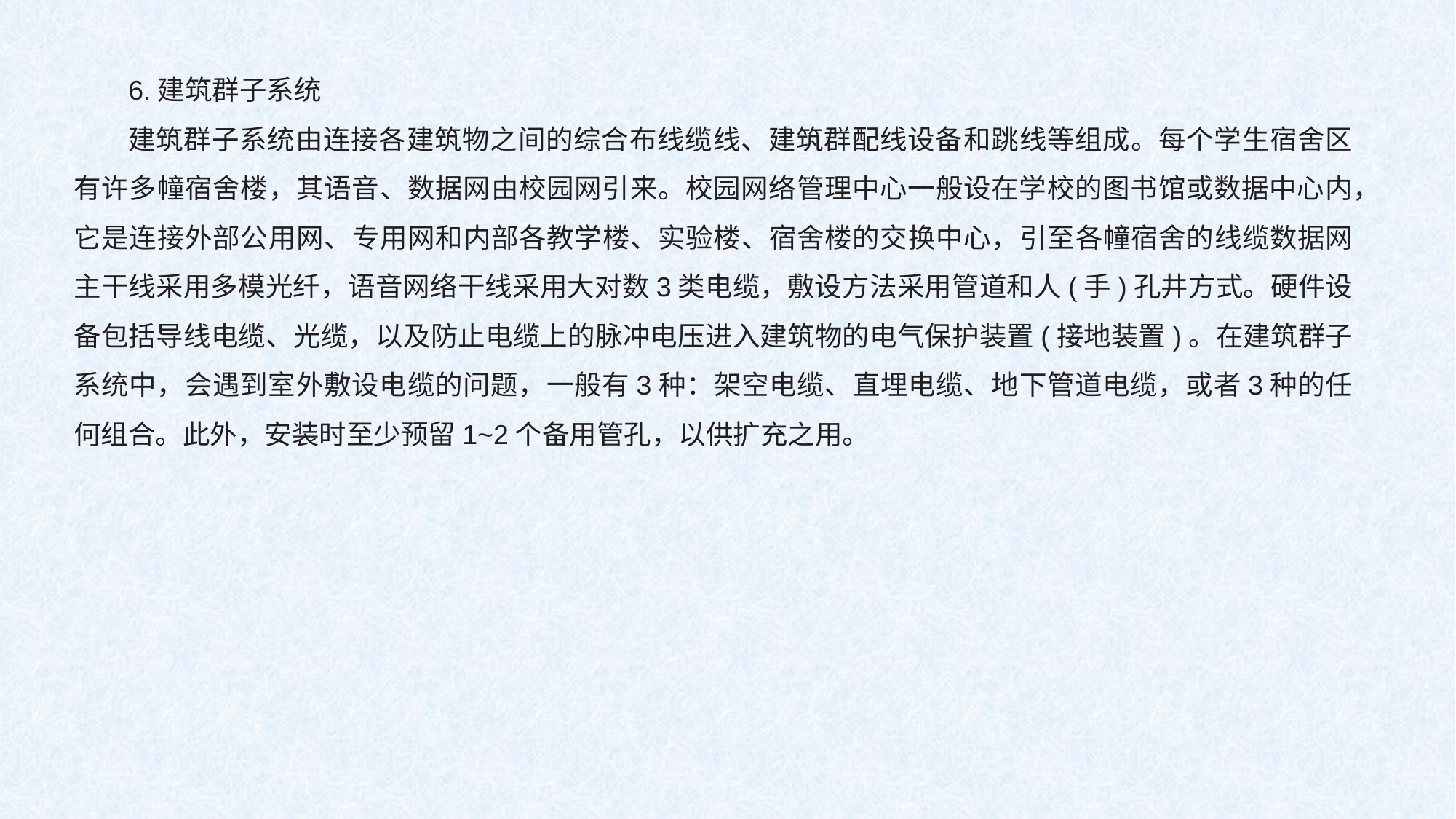

6.建筑群子系统
建筑群子系统由连接各建筑物之间的综合布线缆线、建筑群配线设备和跳线等组成。每个学生宿舍区有许多幢宿舍楼，其语音、数据网由校园网引来。校园网络管理中心一般设在学校的图书馆或数据中心内，它是连接外部公用网、专用网和内部各教学楼、实验楼、宿舍楼的交换中心，引至各幢宿舍的线缆数据网主干线采用多模光纤，语音网络干线采用大对数3类电缆，敷设方法采用管道和人(手)孔井方式。硬件设备包括导线电缆、光缆，以及防止电缆上的脉冲电压进入建筑物的电气保护装置(接地装置)。在建筑群子系统中，会遇到室外敷设电缆的问题，一般有3种：架空电缆、直埋电缆、地下管道电缆，或者3种的任何组合。此外，安装时至少预留1~2个备用管孔，以供扩充之用。